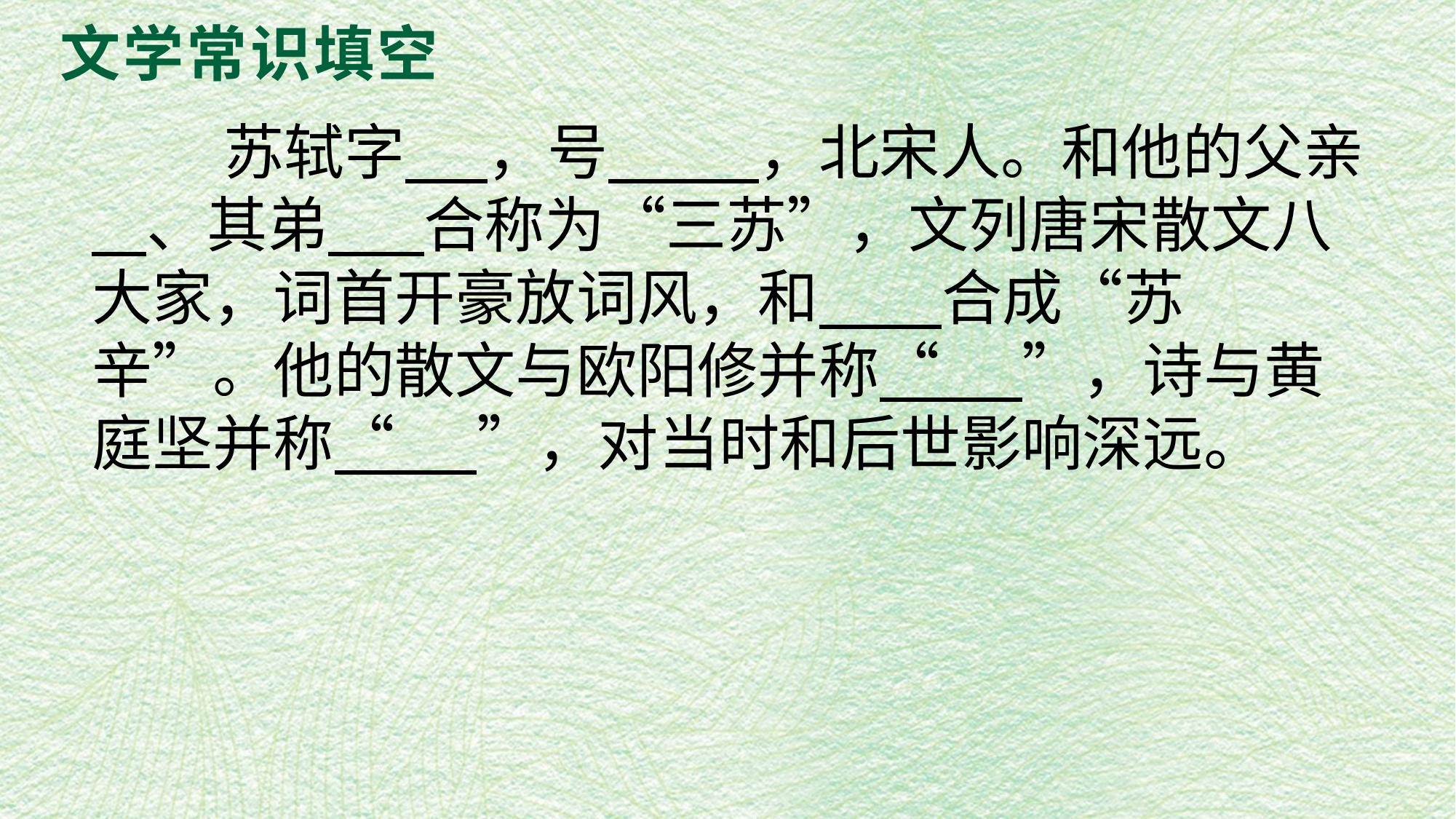

苏轼字      ，号           ，北宋人。和他的父亲     、其弟       合称为“三苏”，文列唐宋散文八大家，词首开豪放词风，和         合成“苏辛”。他的散文与欧阳修并称“      ”，诗与黄庭坚并称“      ”，对当时和后世影响深远。
# 文学常识填空